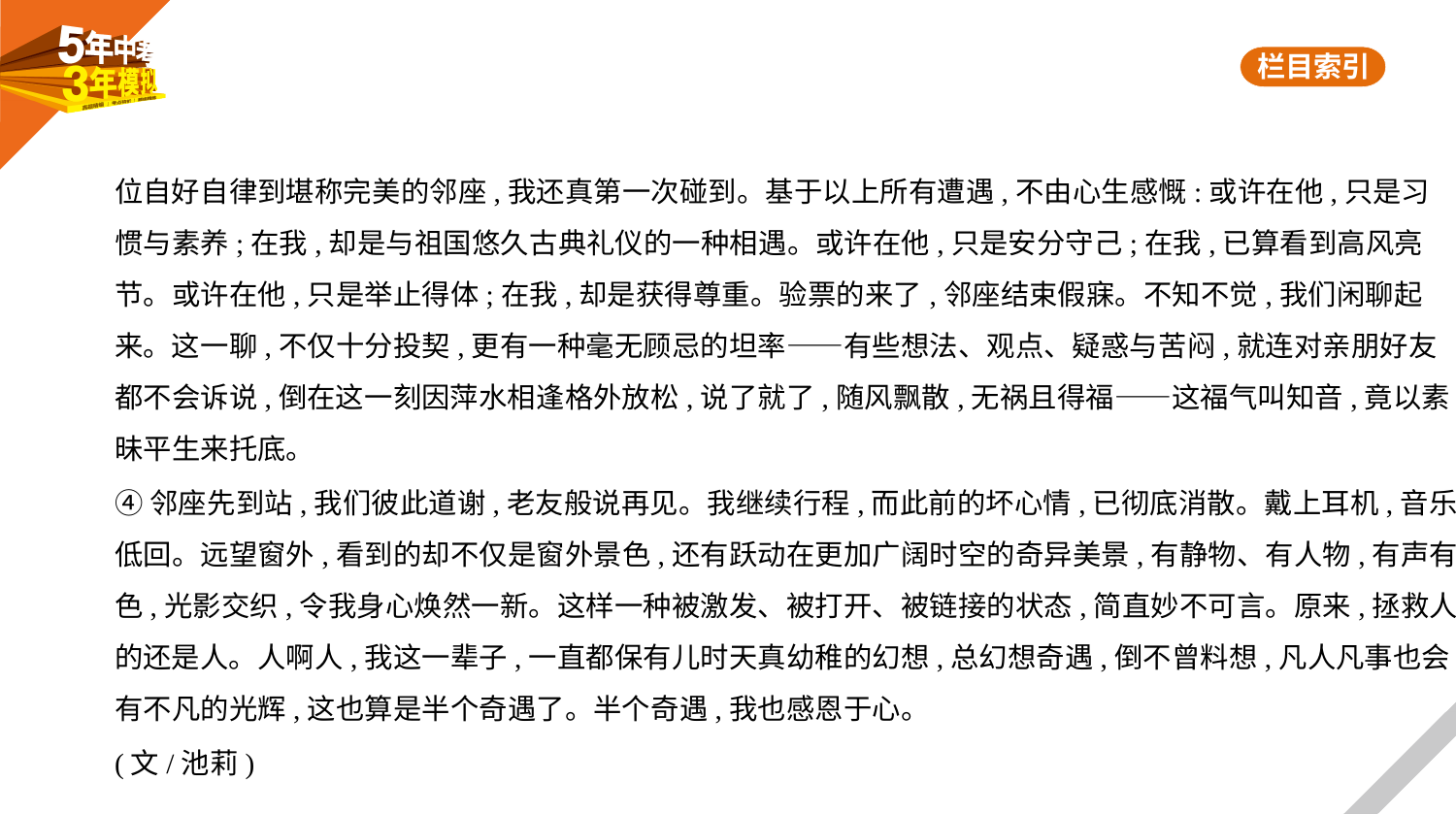

位自好自律到堪称完美的邻座,我还真第一次碰到。基于以上所有遭遇,不由心生感慨:或许在他,只是习
惯与素养;在我,却是与祖国悠久古典礼仪的一种相遇。或许在他,只是安分守己;在我,已算看到高风亮
节。或许在他,只是举止得体;在我,却是获得尊重。验票的来了,邻座结束假寐。不知不觉,我们闲聊起
来。这一聊,不仅十分投契,更有一种毫无顾忌的坦率——有些想法、观点、疑惑与苦闷,就连对亲朋好友
都不会诉说,倒在这一刻因萍水相逢格外放松,说了就了,随风飘散,无祸且得福——这福气叫知音,竟以素
昧平生来托底。
④邻座先到站,我们彼此道谢,老友般说再见。我继续行程,而此前的坏心情,已彻底消散。戴上耳机,音乐
低回。远望窗外,看到的却不仅是窗外景色,还有跃动在更加广阔时空的奇异美景,有静物、有人物,有声有
色,光影交织,令我身心焕然一新。这样一种被激发、被打开、被链接的状态,简直妙不可言。原来,拯救人
的还是人。人啊人,我这一辈子,一直都保有儿时天真幼稚的幻想,总幻想奇遇,倒不曾料想,凡人凡事也会
有不凡的光辉,这也算是半个奇遇了。半个奇遇,我也感恩于心。
(文/池莉)